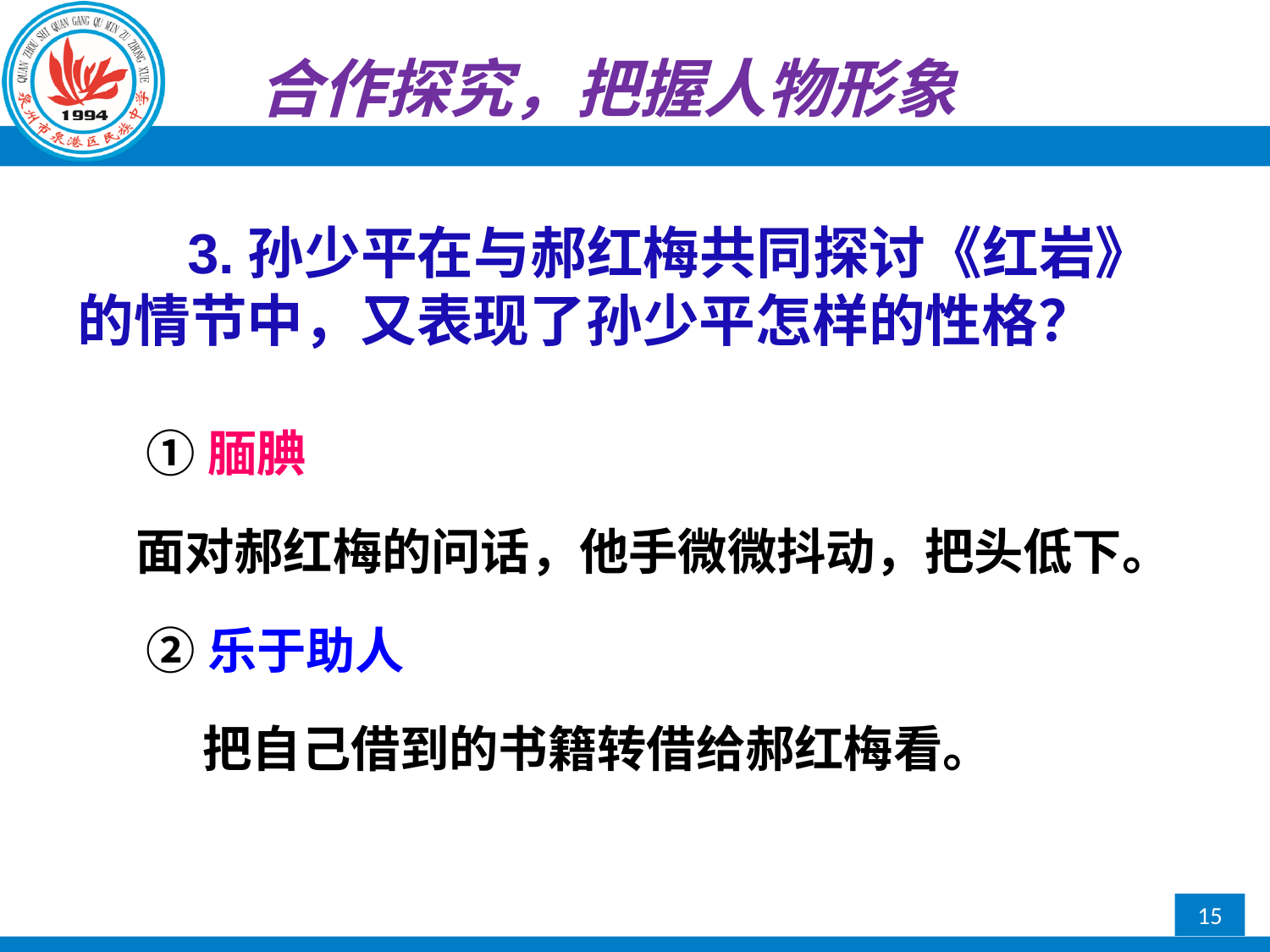

合作探究，把握人物形象
       3.孙少平在与郝红梅共同探讨《红岩》的情节中，又表现了孙少平怎样的性格？
       ①腼腆
     面对郝红梅的问话，他手微微抖动，把头低下。
       ②乐于助人
           把自己借到的书籍转借给郝红梅看。